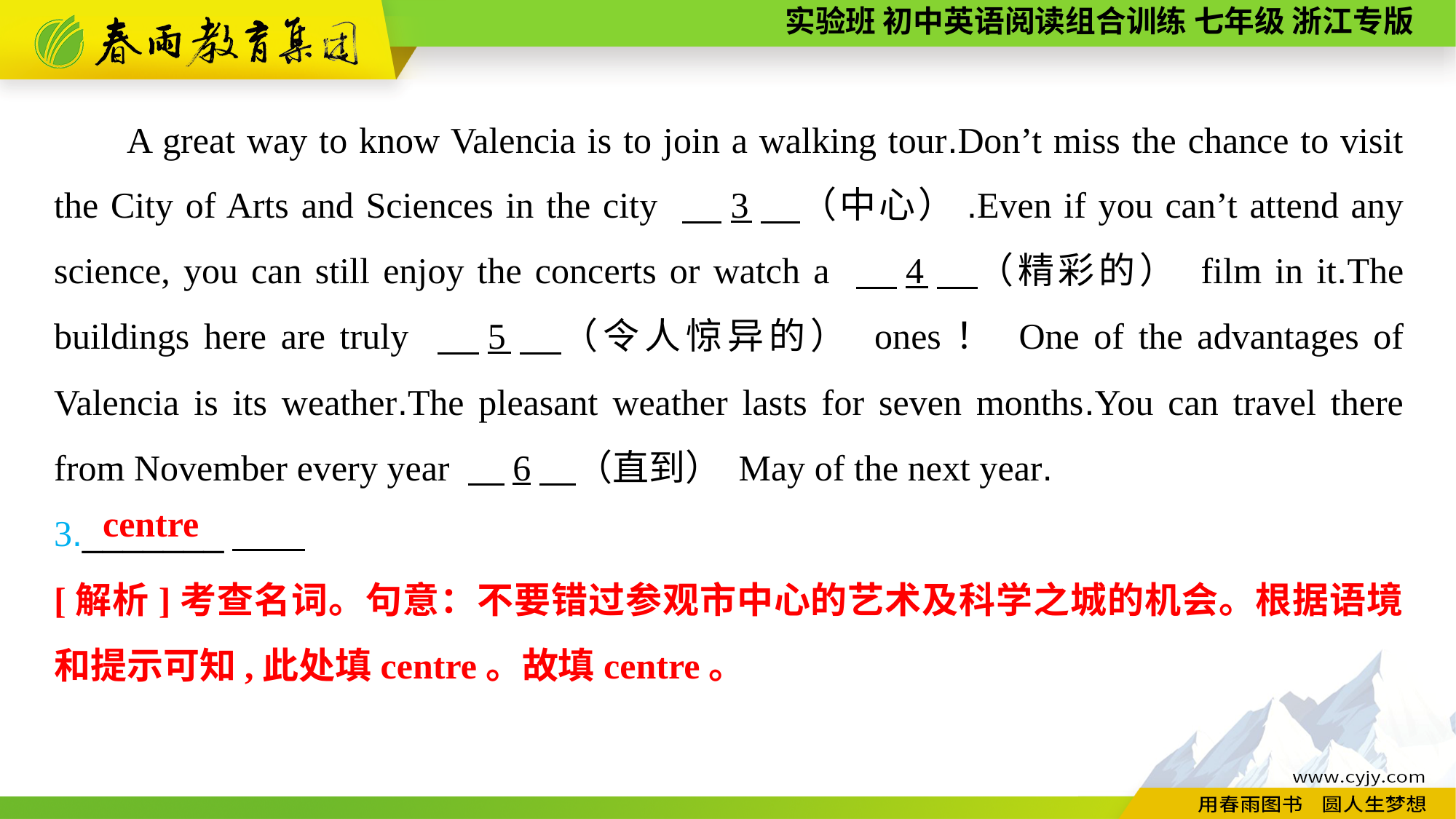

A great way to know Valencia is to join a walking tour.Don’t miss the chance to visit the City of Arts and Sciences in the city 　3　（中心）.Even if you can’t attend any science, you can still enjoy the concerts or watch a 　4　（精彩的） film in it.The buildings here are truly 　5　（令人惊异的） ones！ One of the advantages of Valencia is its weather.The pleasant weather lasts for seven months.You can travel there from November every year 　6　（直到） May of the next year.
3._______
centre
[解析]考查名词。句意：不要错过参观市中心的艺术及科学之城的机会。根据语境和提示可知,此处填centre。故填centre。